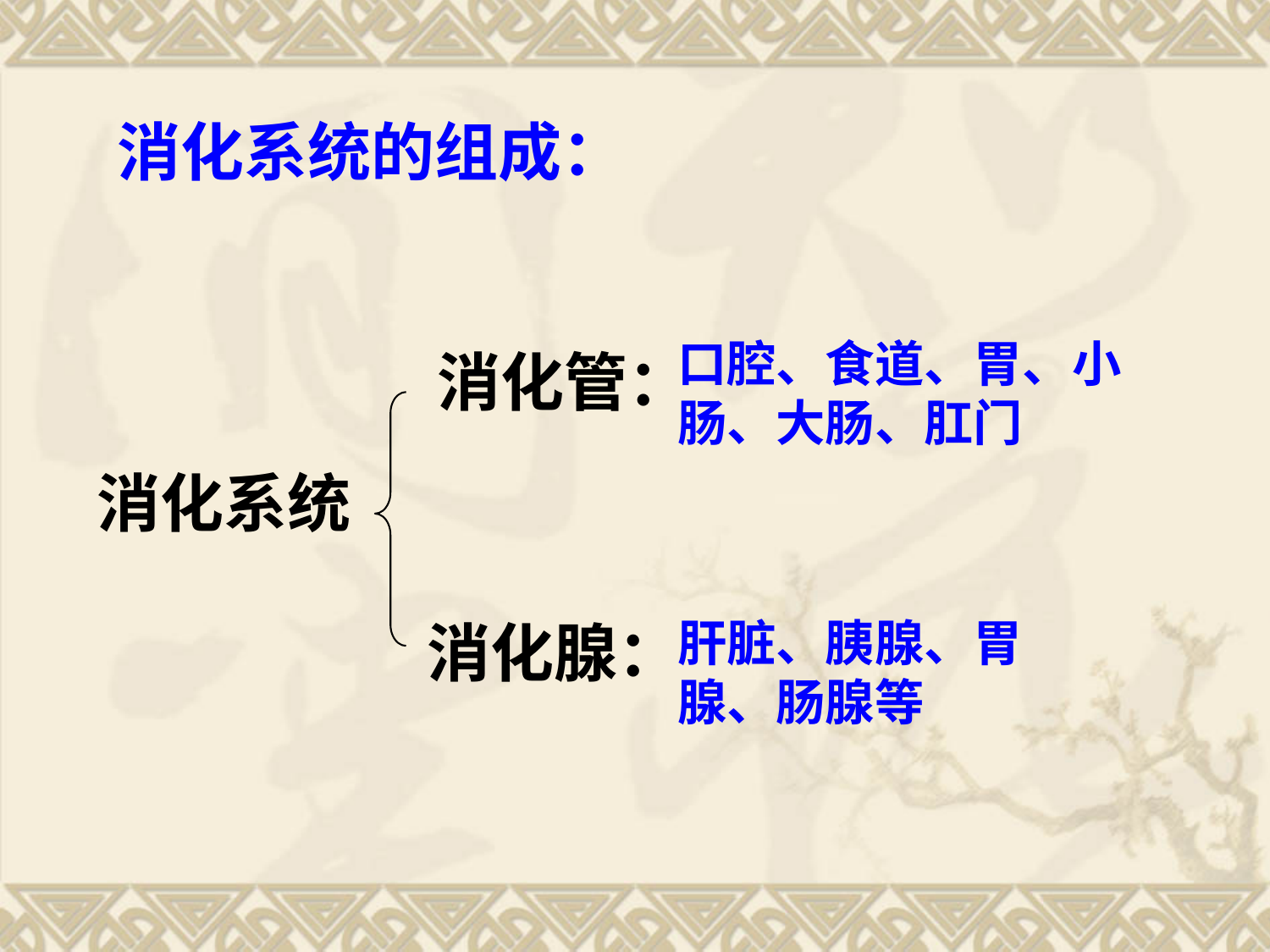

消化系统的组成：
口腔、食道、胃、小肠、大肠、肛门
消化管：

消化系统
肝脏、胰腺、胃腺、肠腺等
消化腺：